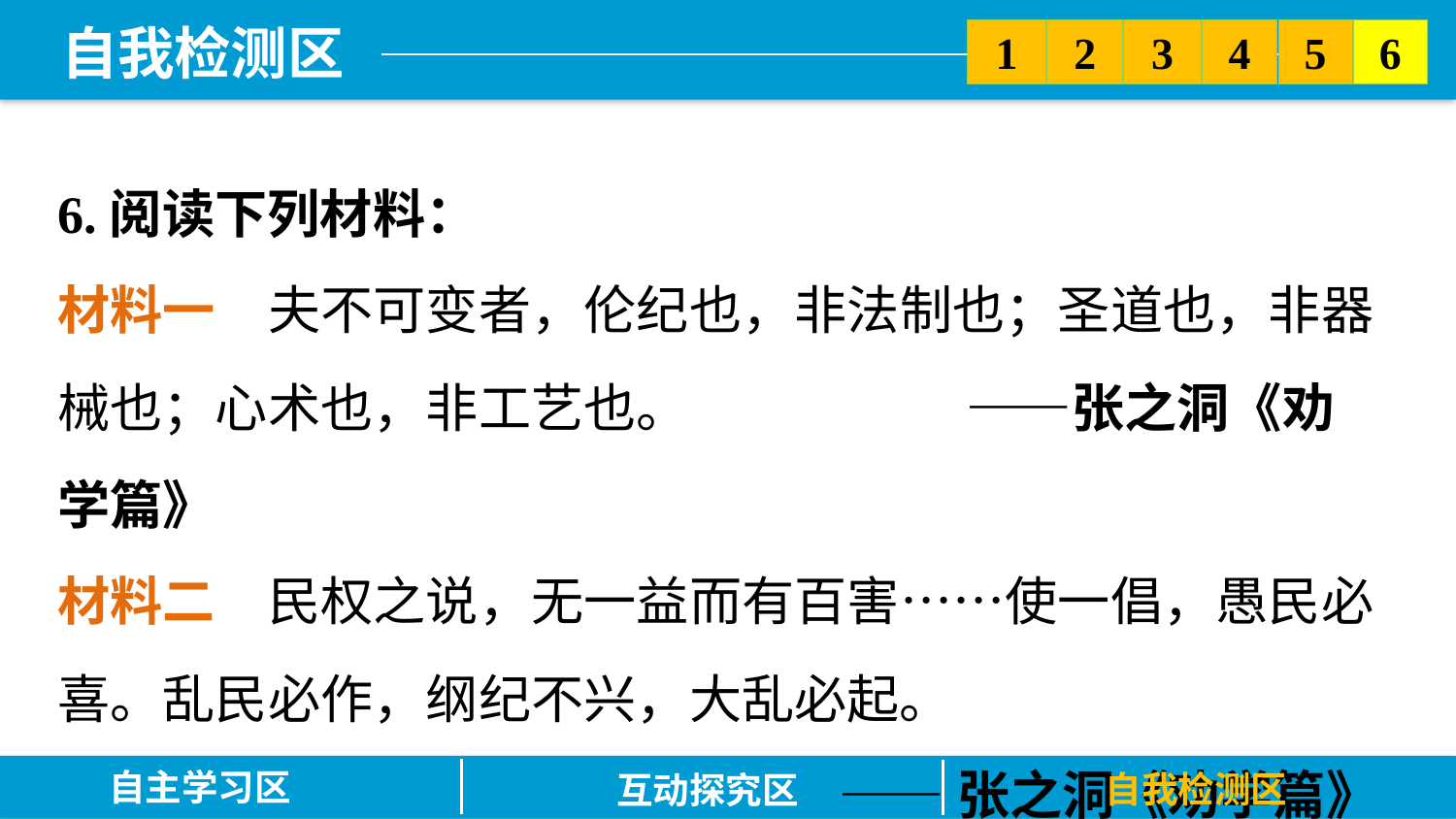

5
6
2
3
1
4
6.阅读下列材料：
材料一　夫不可变者，伦纪也，非法制也；圣道也，非器械也；心术也，非工艺也。	     	   ——张之洞《劝学篇》
材料二　民权之说，无一益而有百害……使一倡，愚民必喜。乱民必作，纲纪不兴，大乱必起。
——张之洞《劝学篇》
自主学习区
自我检测区
互动探究区